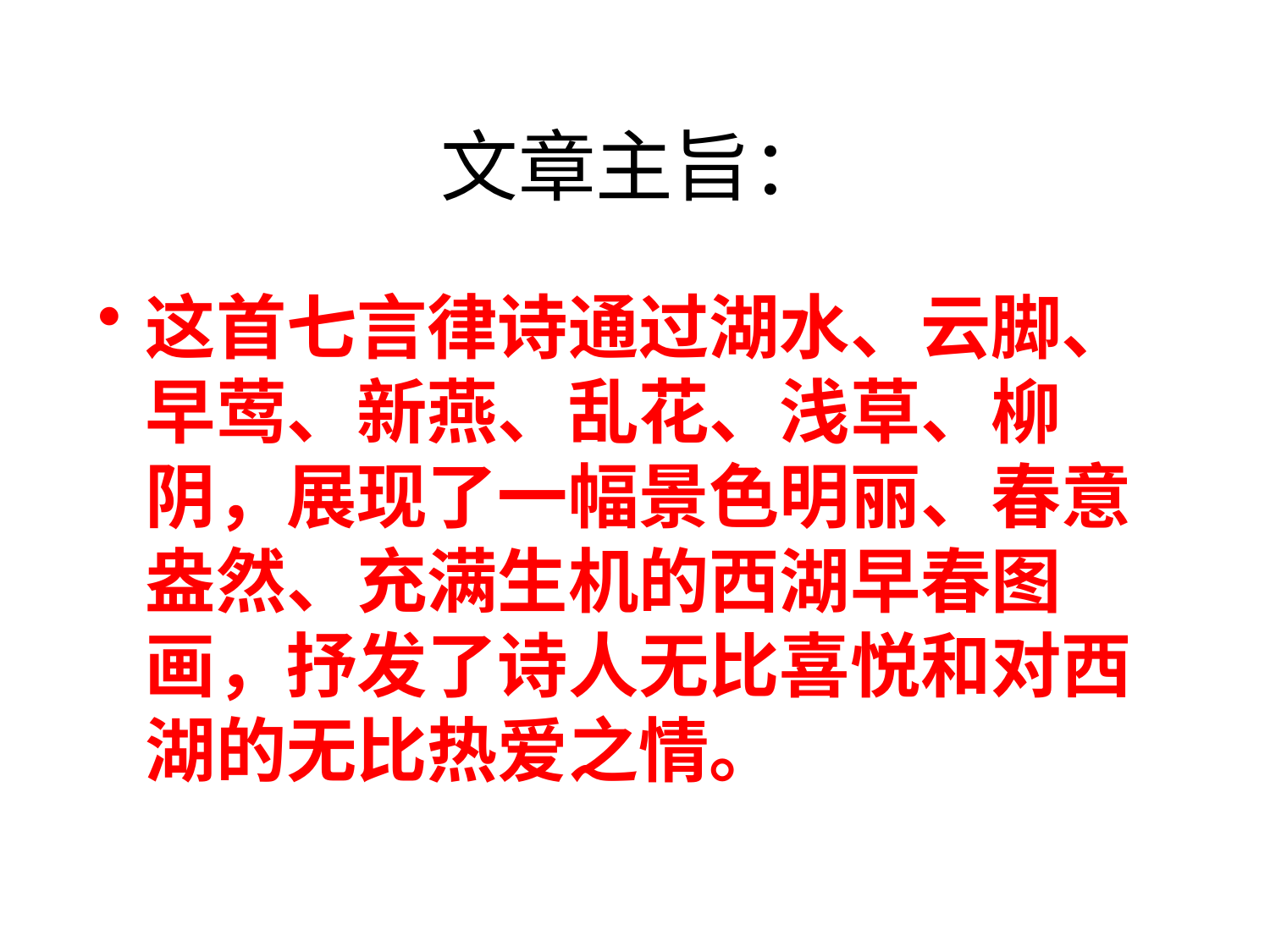

# 文章主旨：
这首七言律诗通过湖水、云脚、早莺、新燕、乱花、浅草、柳阴，展现了一幅景色明丽、春意盎然、充满生机的西湖早春图画，抒发了诗人无比喜悦和对西湖的无比热爱之情。